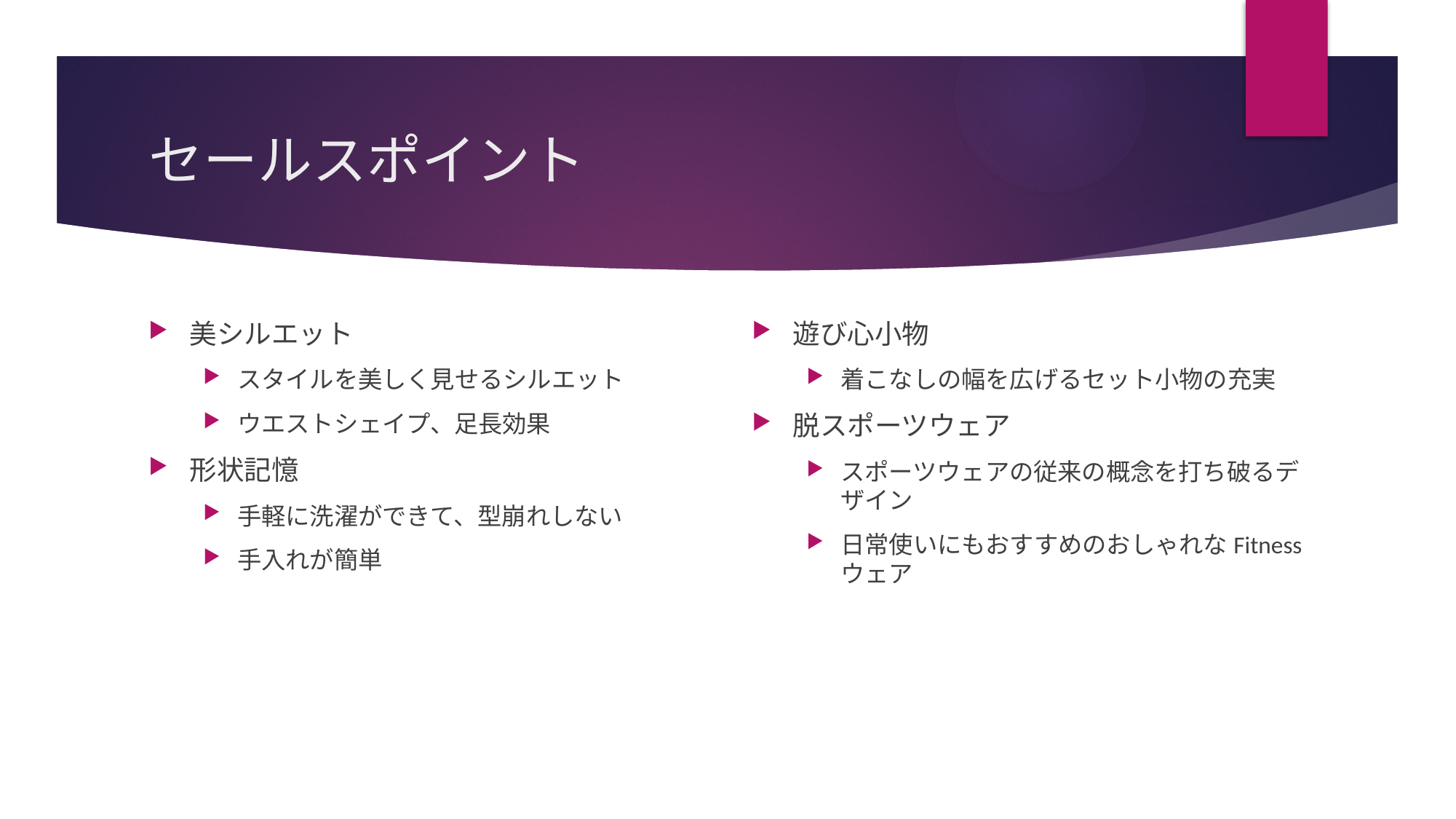

# セールスポイント
美シルエット
スタイルを美しく見せるシルエット
ウエストシェイプ、足長効果
形状記憶
手軽に洗濯ができて、型崩れしない
手入れが簡単
遊び心小物
着こなしの幅を広げるセット小物の充実
脱スポーツウェア
スポーツウェアの従来の概念を打ち破るデザイン
日常使いにもおすすめのおしゃれなFitnessウェア